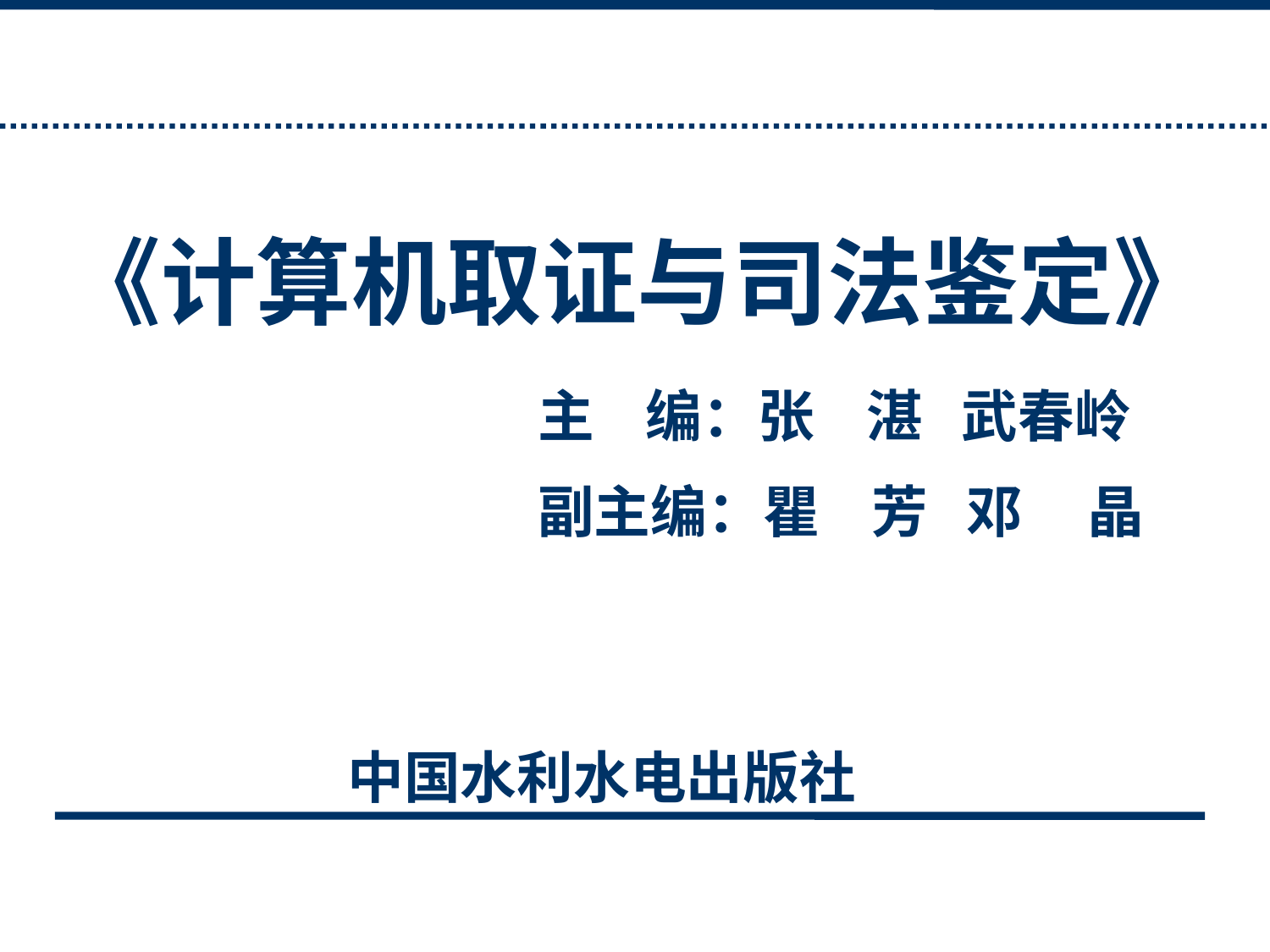

《计算机取证与司法鉴定》
主    编：张    湛   武春岭
副主编：瞿    芳   邓     晶
中国水利水电出版社